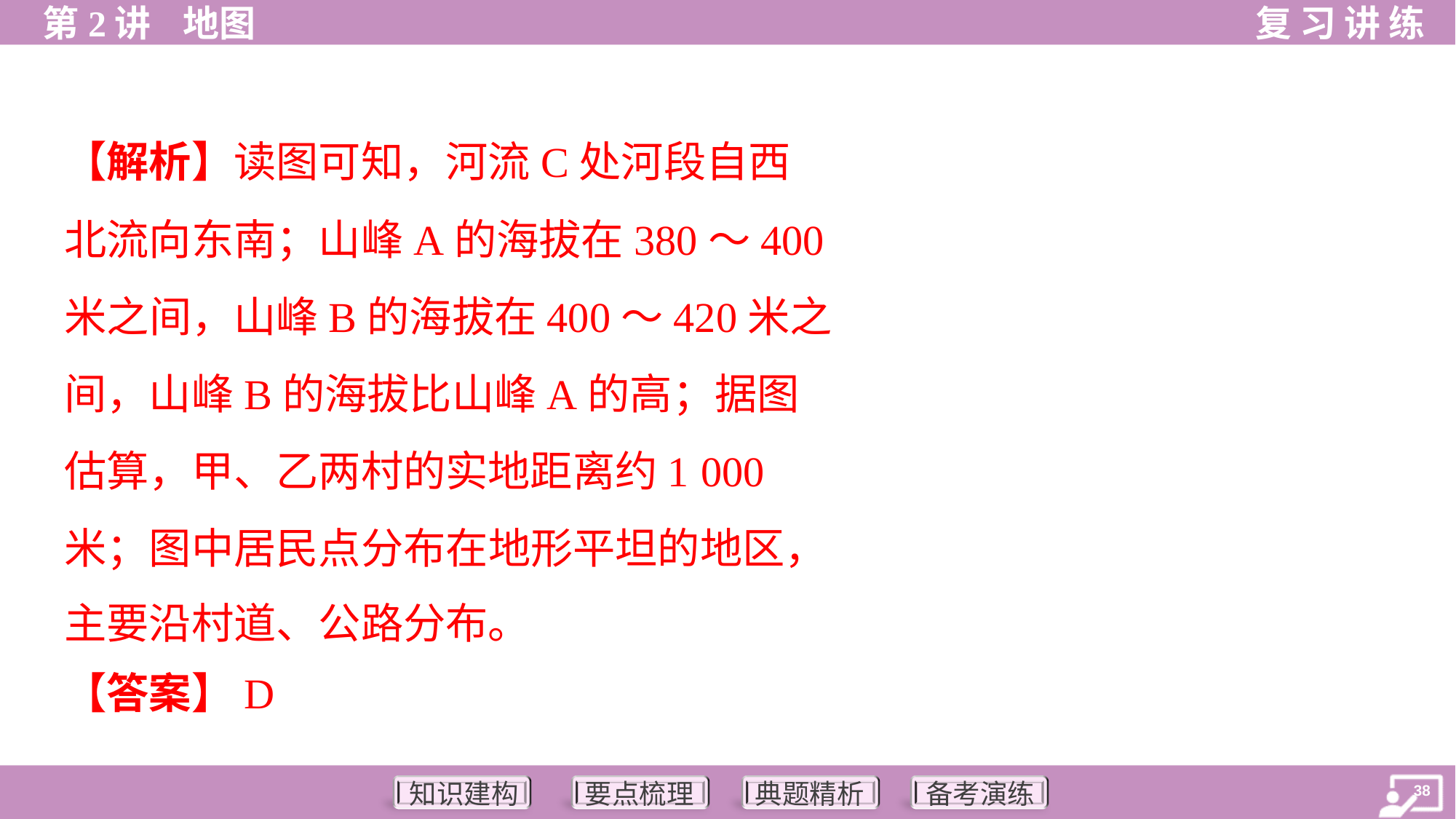

【解析】读图可知，河流C处河段自西
北流向东南；山峰A的海拔在380～400
米之间，山峰B的海拔在400～420米之
间，山峰B的海拔比山峰A的高；据图
估算，甲、乙两村的实地距离约1 000
米；图中居民点分布在地形平坦的地区，
主要沿村道、公路分布。
【答案】D